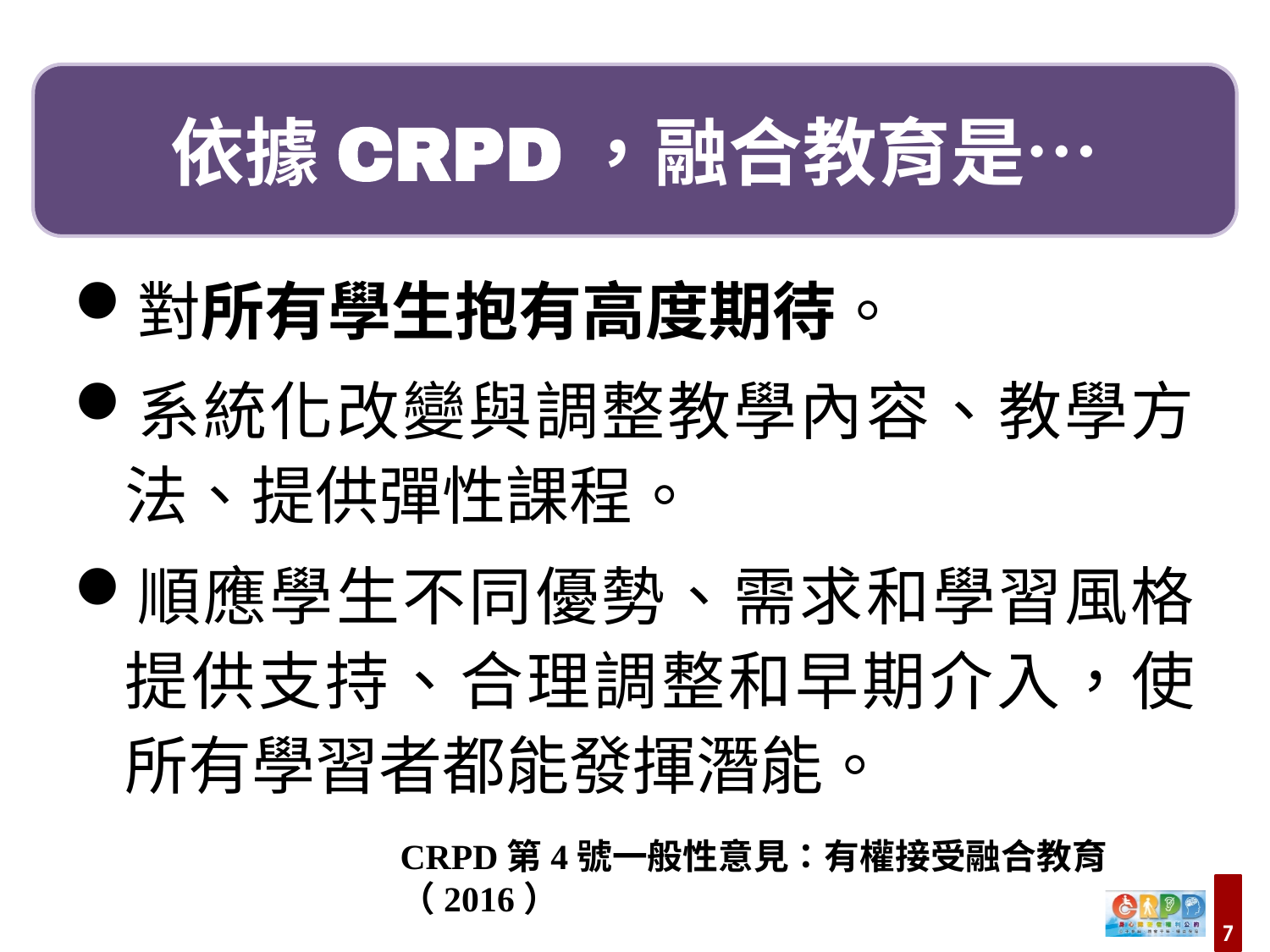

依據CRPD，融合教育是…
對所有學生抱有高度期待。
系統化改變與調整教學內容、教學方法、提供彈性課程。
順應學生不同優勢、需求和學習風格提供支持、合理調整和早期介入，使所有學習者都能發揮潛能。
CRPD第4號一般性意見：有權接受融合教育（2016）
7